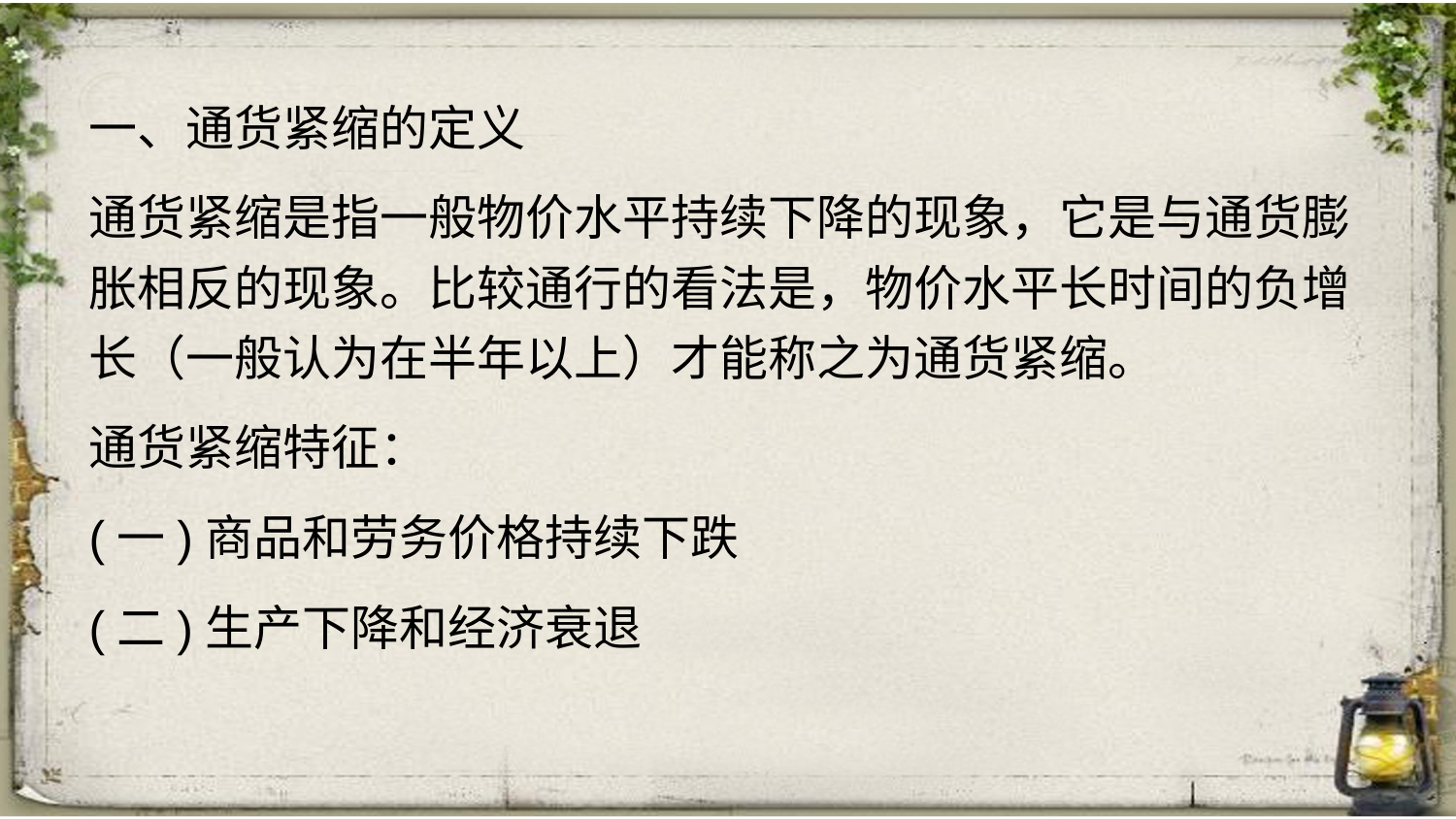

一、通货紧缩的定义
通货紧缩是指一般物价水平持续下降的现象，它是与通货膨胀相反的现象。比较通行的看法是，物价水平长时间的负增长（一般认为在半年以上）才能称之为通货紧缩。
通货紧缩特征：
(一)商品和劳务价格持续下跌
(二)生产下降和经济衰退